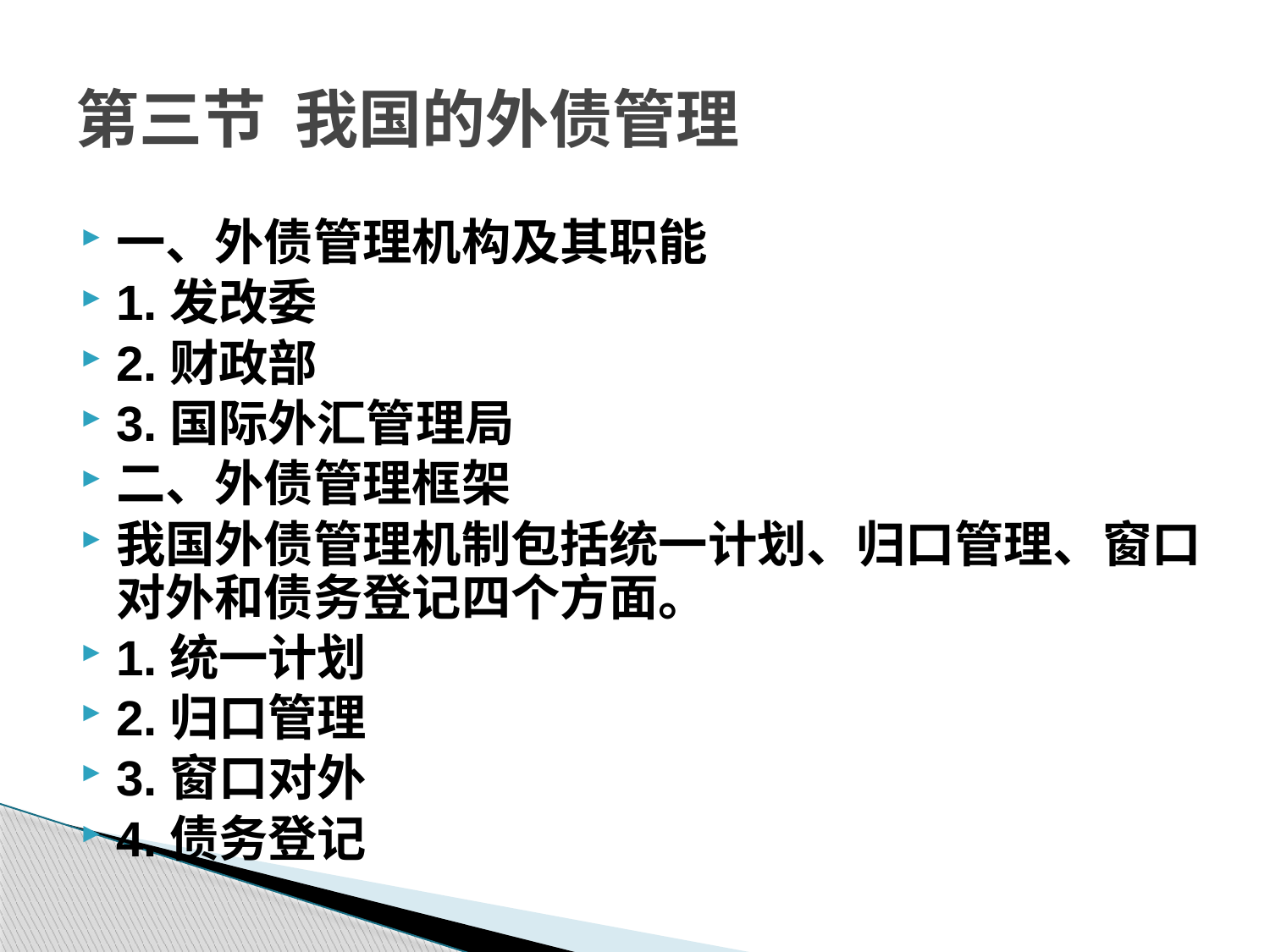

# 第三节  我国的外债管理
一、外债管理机构及其职能
1.发改委
2.财政部
3.国际外汇管理局
二、外债管理框架
我国外债管理机制包括统一计划、归口管理、窗口对外和债务登记四个方面。
1.统一计划
2.归口管理
3.窗口对外
4.债务登记